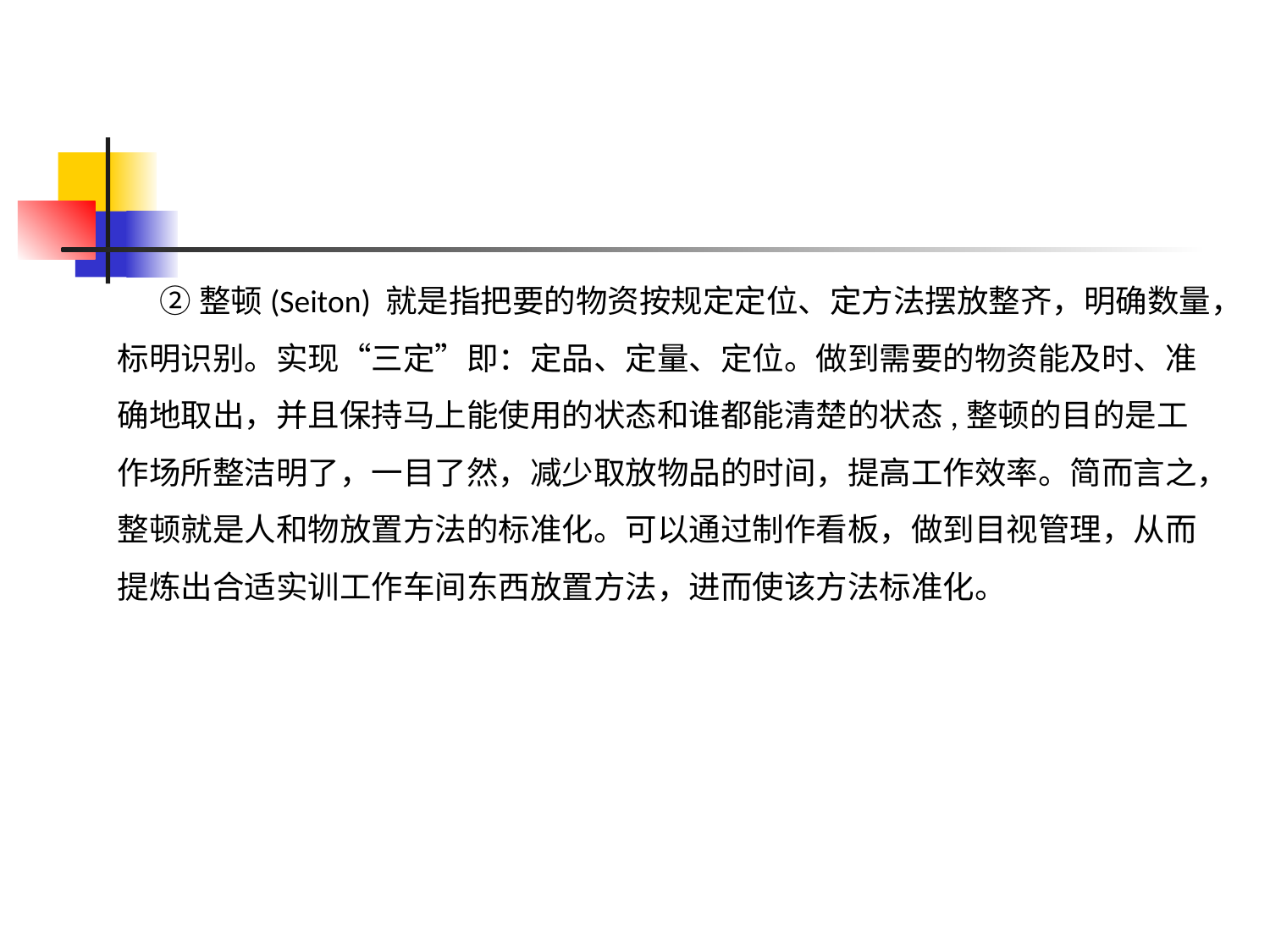

②整顿(Seiton) 就是指把要的物资按规定定位、定方法摆放整齐，明确数量，标明识别。实现“三定”即：定品、定量、定位。做到需要的物资能及时、准确地取出，并且保持马上能使用的状态和谁都能清楚的状态,整顿的目的是工作场所整洁明了，一目了然，减少取放物品的时间，提高工作效率。简而言之，整顿就是人和物放置方法的标准化。可以通过制作看板，做到目视管理，从而提炼出合适实训工作车间东西放置方法，进而使该方法标准化。